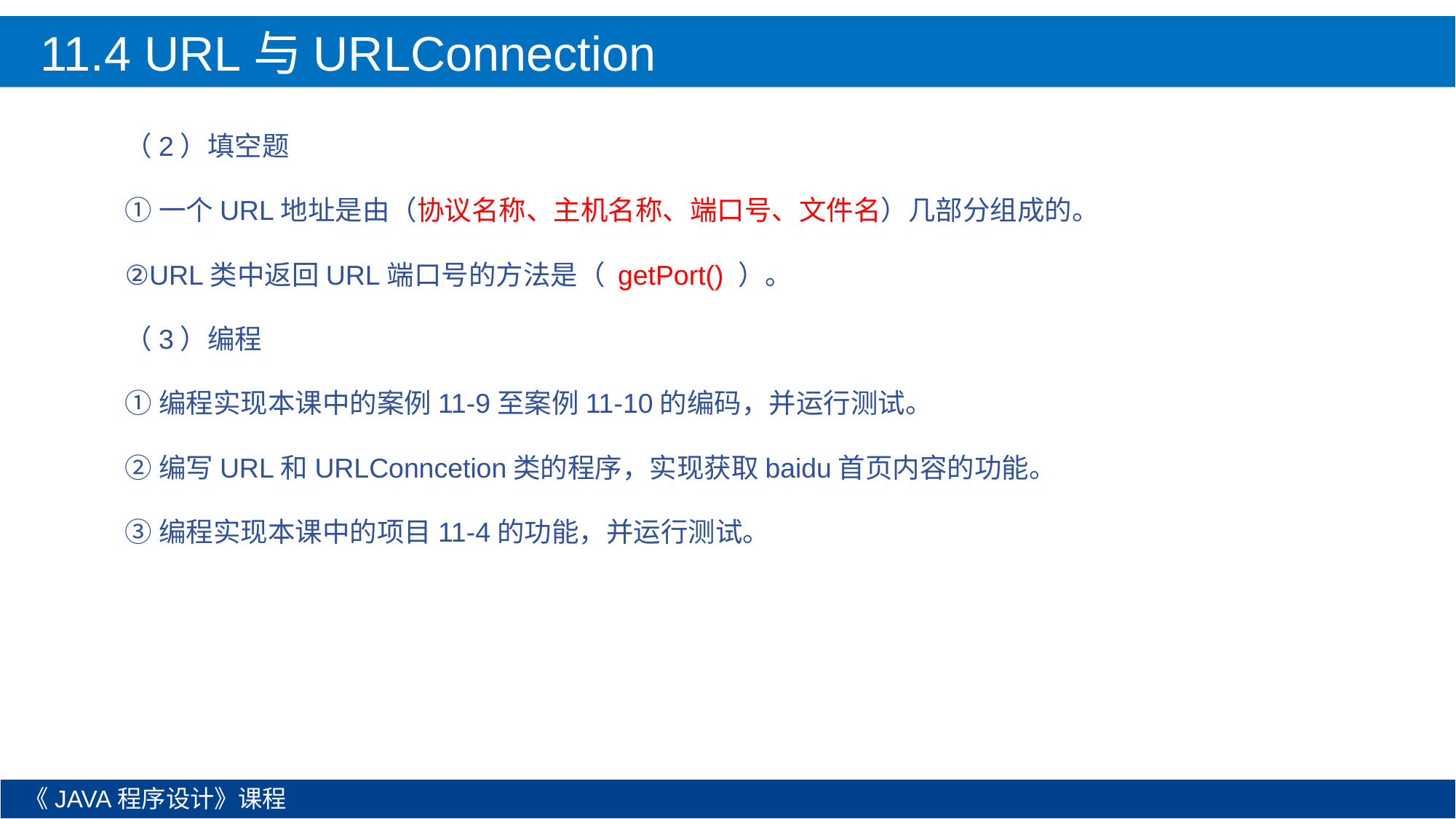

11.4 URL与URLConnection
（2）填空题
①一个URL地址是由（协议名称、主机名称、端口号、文件名）几部分组成的。
②URL类中返回URL端口号的方法是（ getPort() ）。
（3）编程
①编程实现本课中的案例11-9至案例11-10的编码，并运行测试。
②编写URL和URLConncetion类的程序，实现获取baidu首页内容的功能。
③编程实现本课中的项目11-4的功能，并运行测试。
《JAVA程序设计》课程